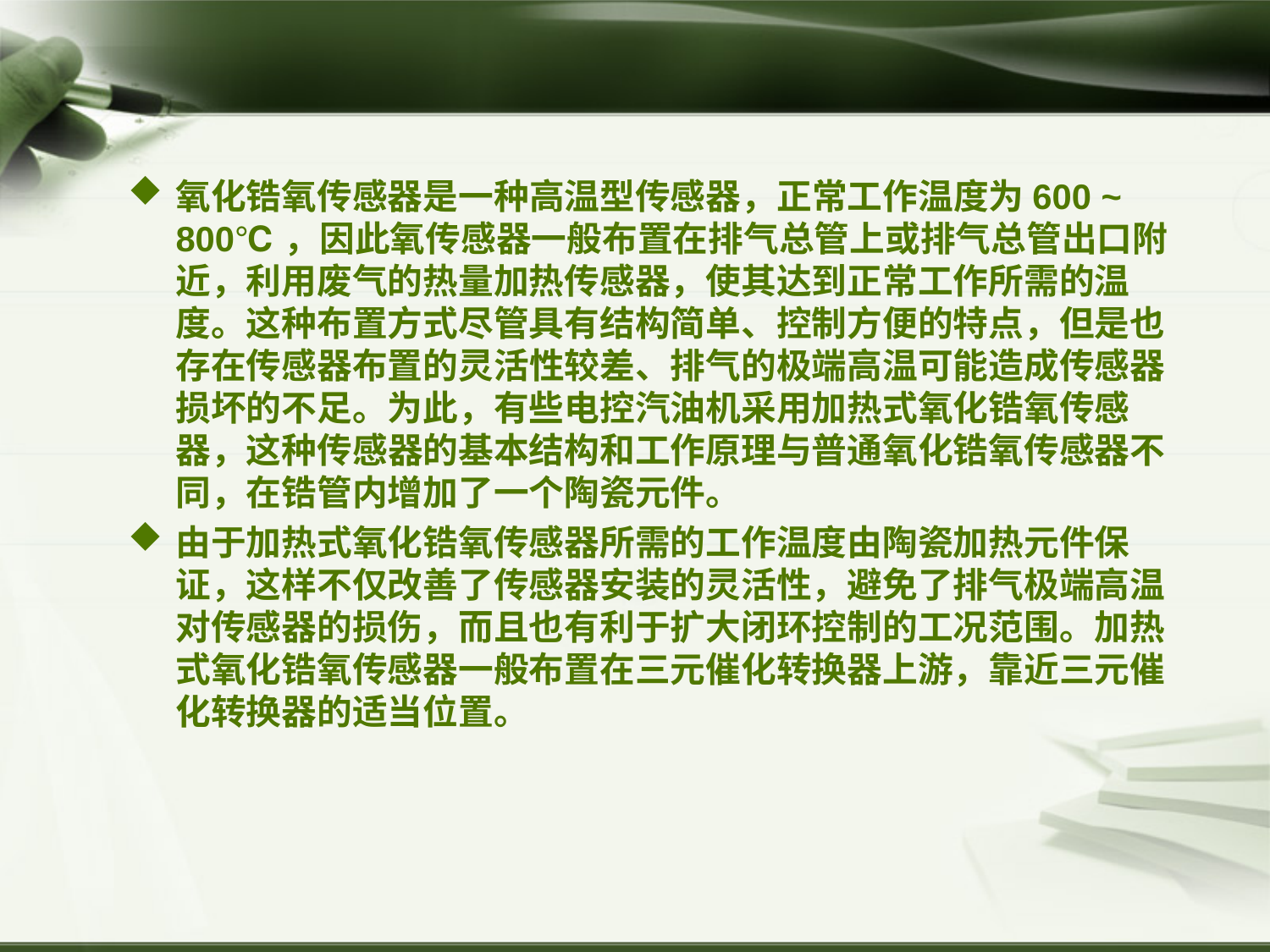

#
氧化锆氧传感器是一种高温型传感器，正常工作温度为600 ~ 800℃，因此氧传感器一般布置在排气总管上或排气总管出口附近，利用废气的热量加热传感器，使其达到正常工作所需的温度。这种布置方式尽管具有结构简单、控制方便的特点，但是也存在传感器布置的灵活性较差、排气的极端高温可能造成传感器损坏的不足。为此，有些电控汽油机采用加热式氧化锆氧传感器，这种传感器的基本结构和工作原理与普通氧化锆氧传感器不同，在锆管内增加了一个陶瓷元件。
由于加热式氧化锆氧传感器所需的工作温度由陶瓷加热元件保证，这样不仅改善了传感器安装的灵活性，避免了排气极端高温对传感器的损伤，而且也有利于扩大闭环控制的工况范围。加热式氧化锆氧传感器一般布置在三元催化转换器上游，靠近三元催化转换器的适当位置。